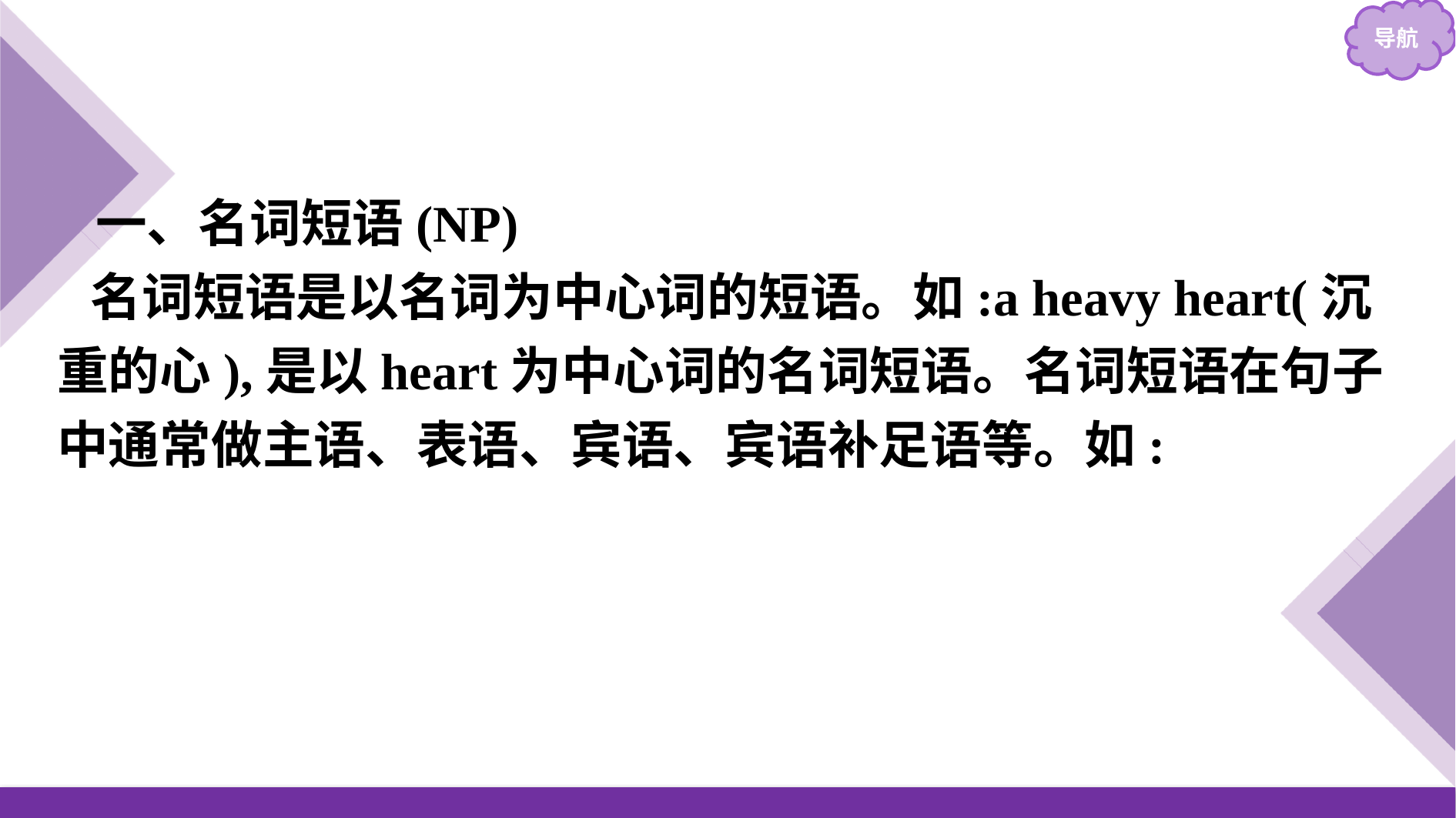

一、名词短语(NP)
名词短语是以名词为中心词的短语。如:a heavy heart(沉重的心),是以heart为中心词的名词短语。名词短语在句子中通常做主语、表语、宾语、宾语补足语等。如: